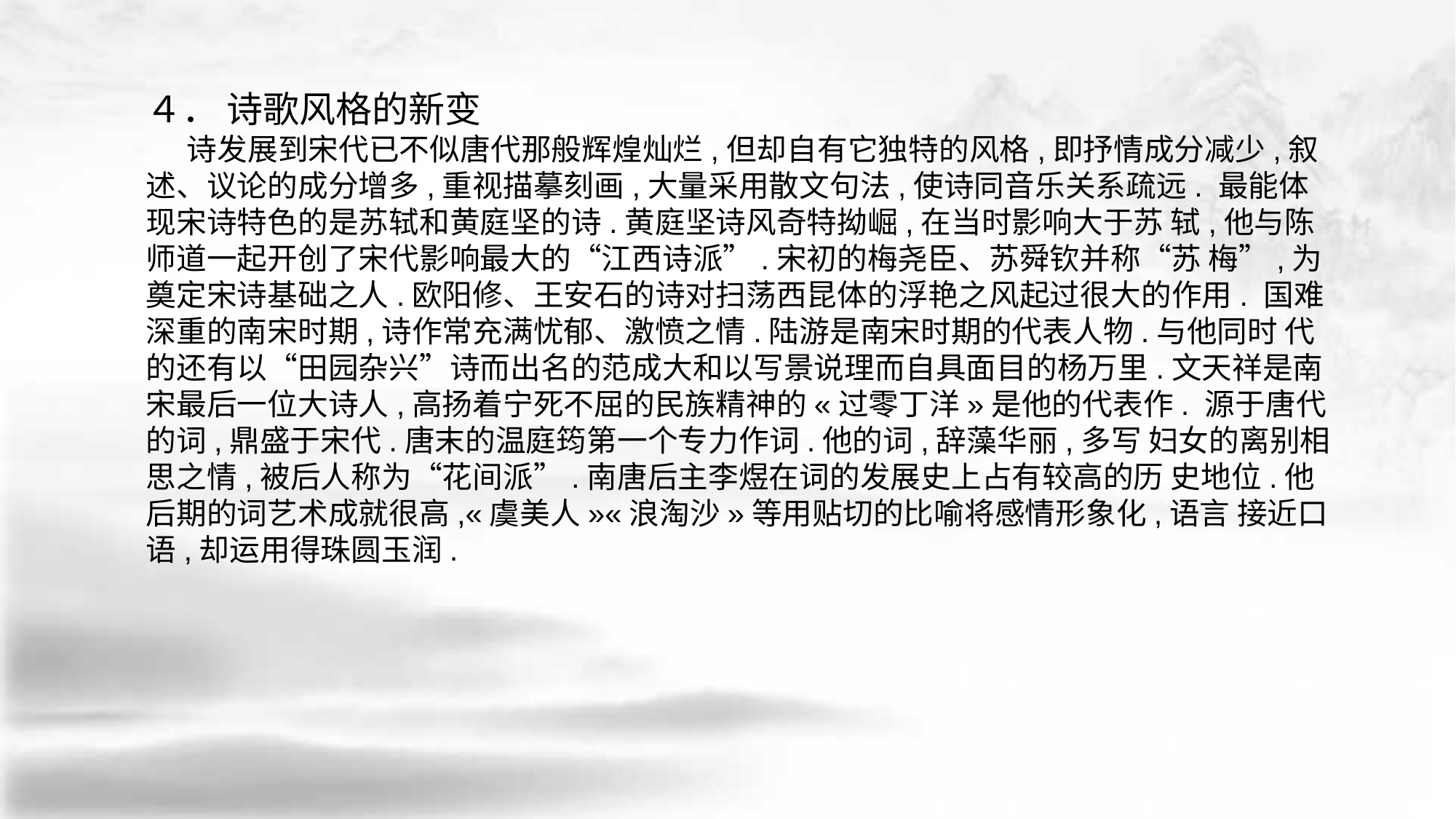

４． 诗歌风格的新变
     诗发展到宋代已不似唐代那般辉煌灿烂,但却自有它独特的风格,即抒情成分减少,叙 述、议论的成分增多,重视描摹刻画,大量采用散文句法,使诗同音乐关系疏远. 最能体现宋诗特色的是苏轼和黄庭坚的诗.黄庭坚诗风奇特拗崛,在当时影响大于苏 轼,他与陈师道一起开创了宋代影响最大的“江西诗派”.宋初的梅尧臣、苏舜钦并称“苏 梅”,为奠定宋诗基础之人.欧阳修、王安石的诗对扫荡西昆体的浮艳之风起过很大的作用. 国难深重的南宋时期,诗作常充满忧郁、激愤之情.陆游是南宋时期的代表人物.与他同时 代的还有以“田园杂兴”诗而出名的范成大和以写景说理而自具面目的杨万里.文天祥是南 宋最后一位大诗人,高扬着宁死不屈的民族精神的«过零丁洋»是他的代表作. 源于唐代的词,鼎盛于宋代.唐末的温庭筠第一个专力作词.他的词,辞藻华丽,多写 妇女的离别相思之情,被后人称为“花间派”.南唐后主李煜在词的发展史上占有较高的历 史地位.他后期的词艺术成就很高,«虞美人»«浪淘沙»等用贴切的比喻将感情形象化,语言 接近口语,却运用得珠圆玉润.